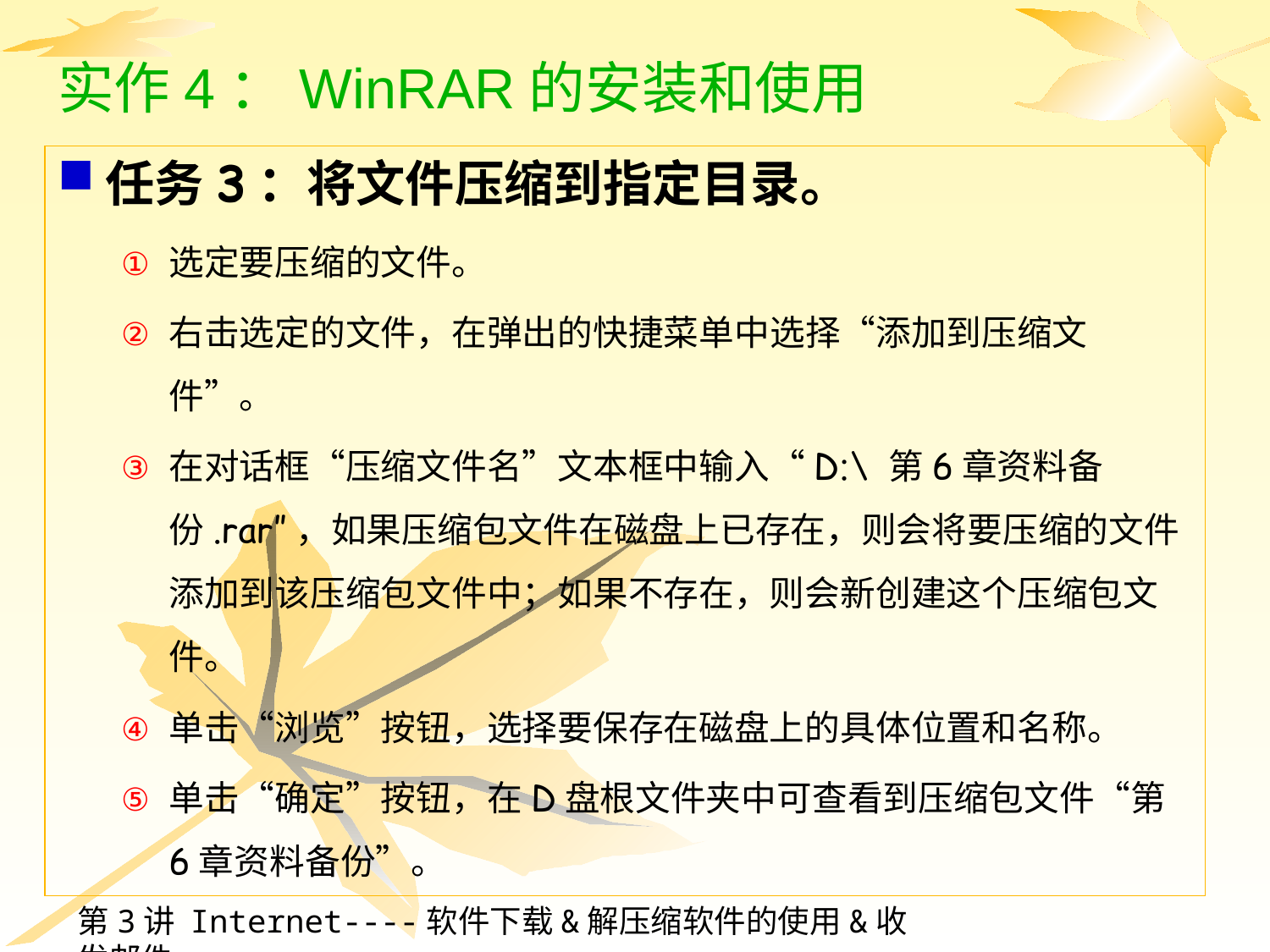

# 实作4：WinRAR的安装和使用
任务3：将文件压缩到指定目录。
选定要压缩的文件。
右击选定的文件，在弹出的快捷菜单中选择“添加到压缩文件”。
在对话框“压缩文件名”文本框中输入“D:\ 第6章资料备份.rar”，如果压缩包文件在磁盘上已存在，则会将要压缩的文件添加到该压缩包文件中；如果不存在，则会新创建这个压缩包文件。
单击“浏览”按钮，选择要保存在磁盘上的具体位置和名称。
单击“确定”按钮，在D盘根文件夹中可查看到压缩包文件“第6章资料备份”。